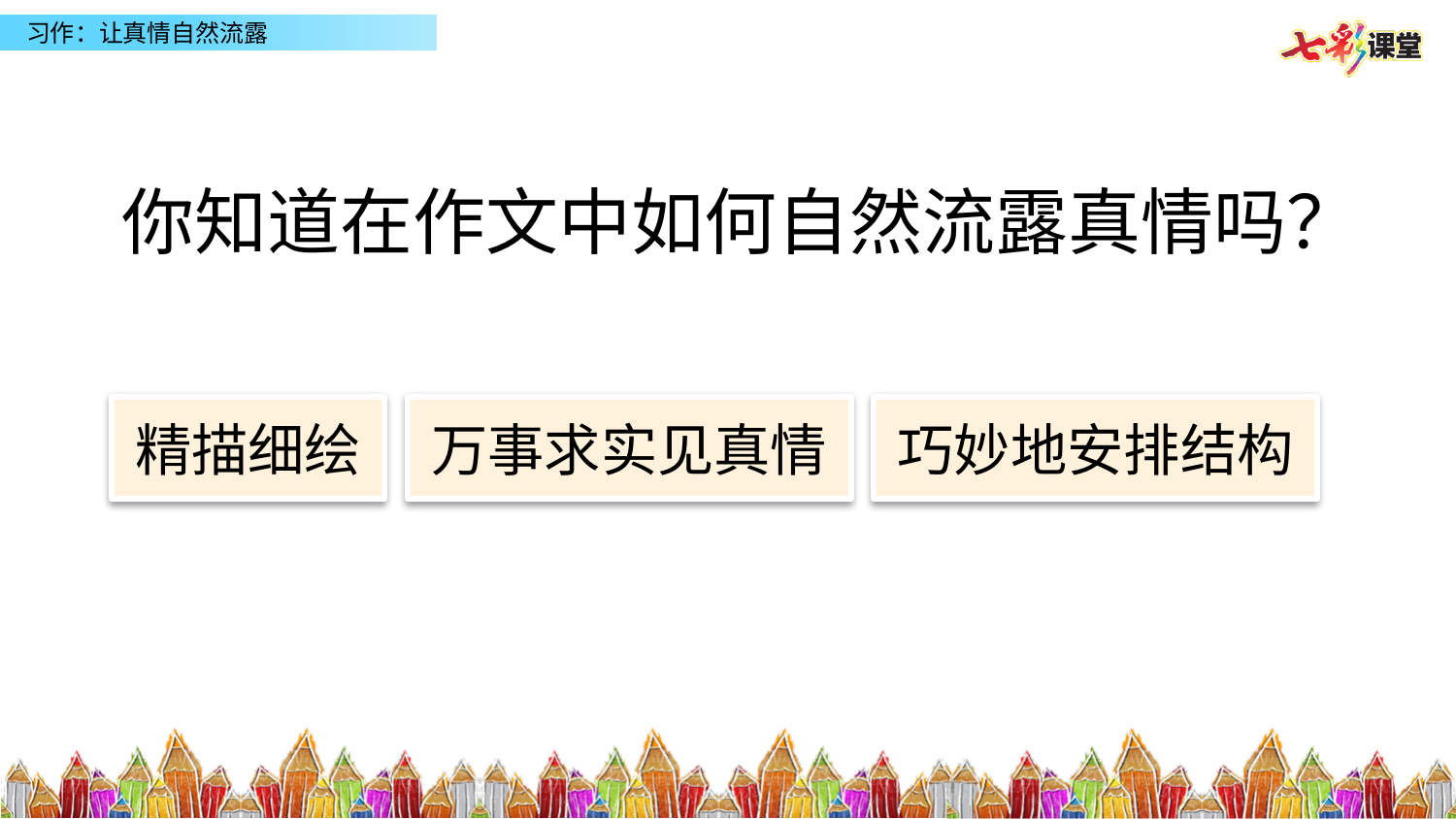

你知道在作文中如何自然流露真情吗？
精描细绘
万事求实见真情
巧妙地安排结构